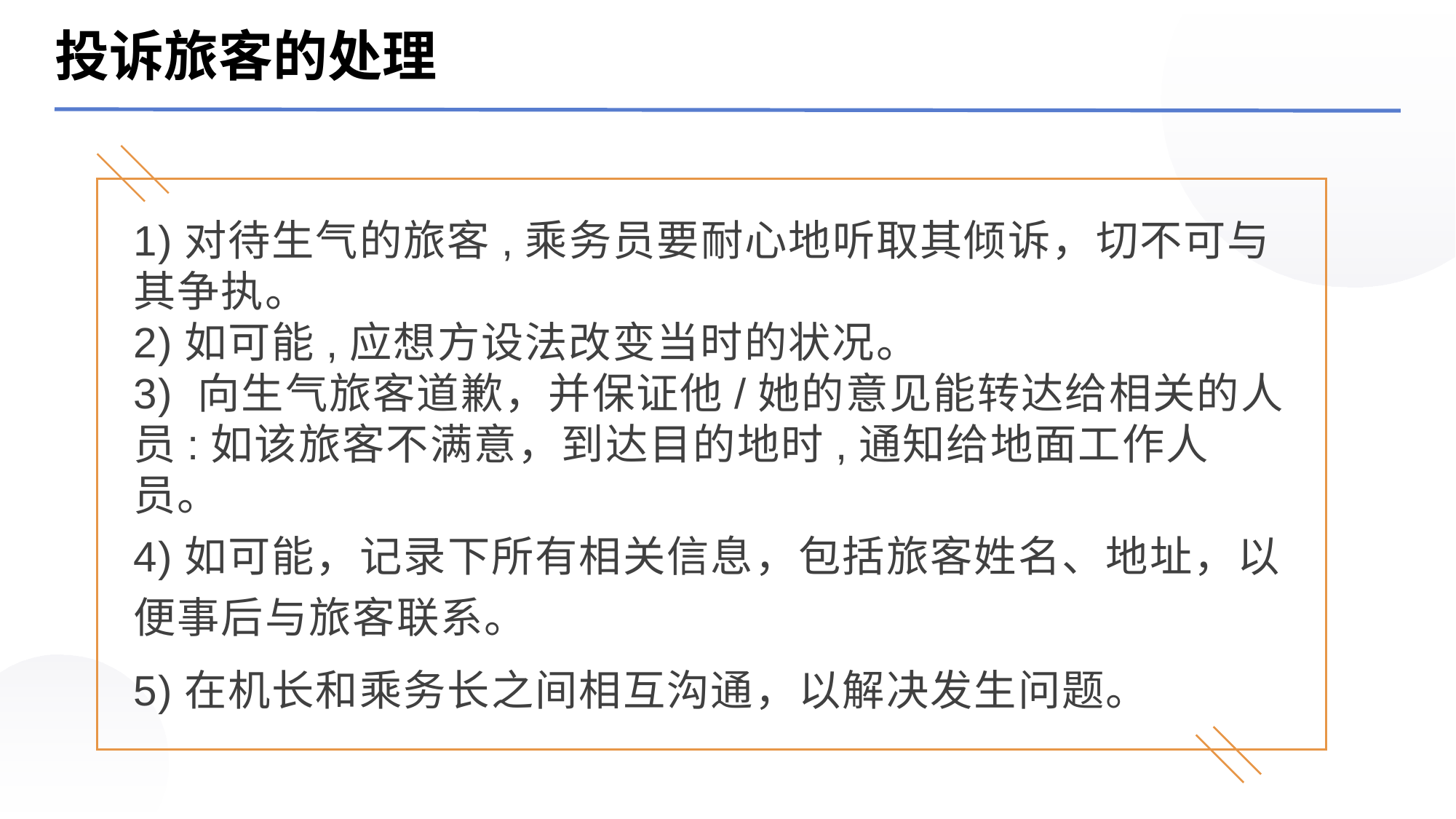

投诉旅客的处理

1)对待生气的旅客,乘务员要耐心地听取其倾诉，切不可与其争执。
2)如可能,应想方设法改变当时的状况。
3) 向生气旅客道歉，并保证他/她的意见能转达给相关的人员:如该旅客不满意，到达目的地时,通知给地面工作人员。
4)如可能，记录下所有相关信息，包括旅客姓名、地址，以便事后与旅客联系。
5)在机长和乘务长之间相互沟通，以解决发生问题。